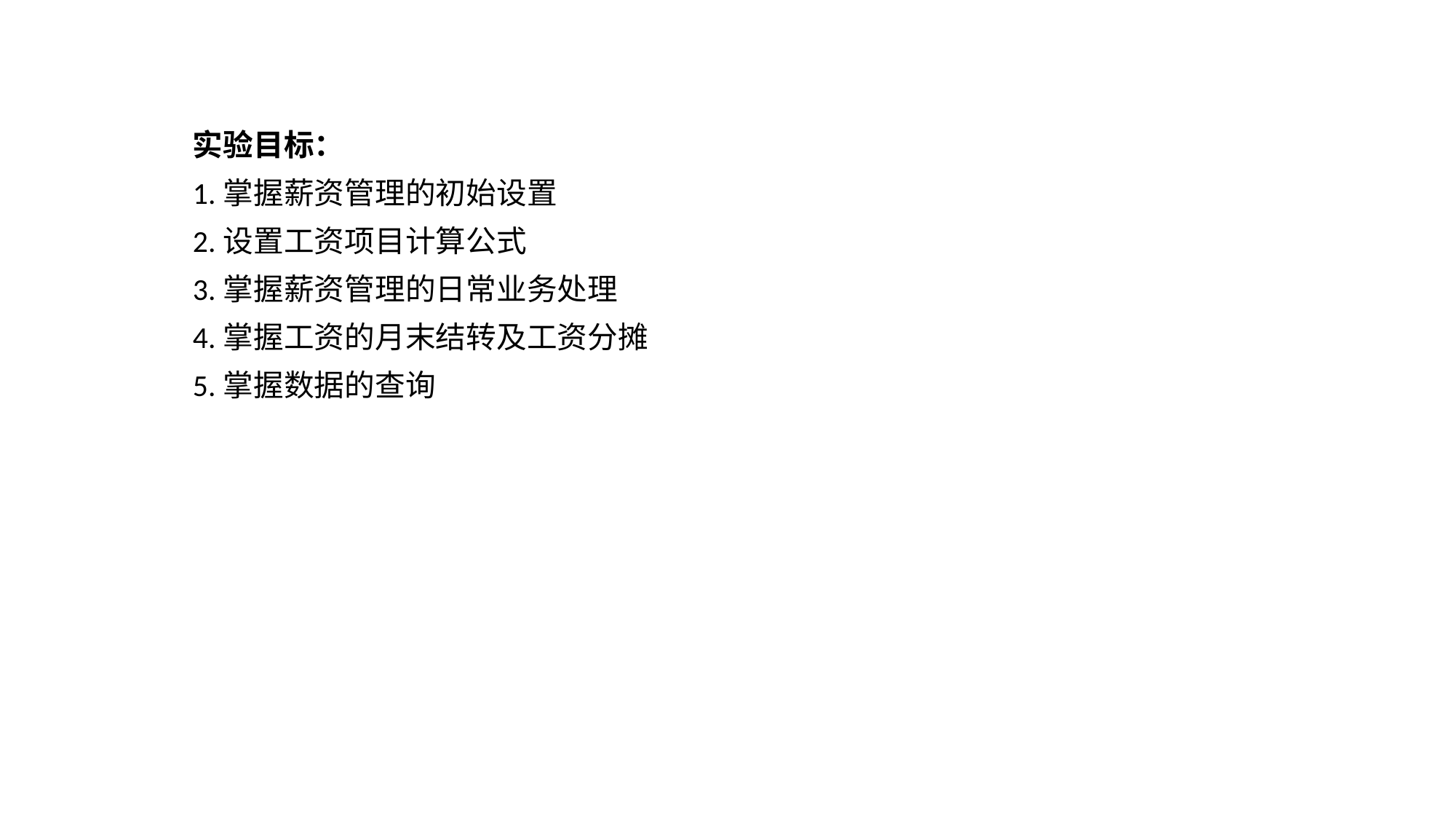

实验目标：
1.掌握薪资管理的初始设置
2.设置工资项目计算公式
3.掌握薪资管理的日常业务处理
4.掌握工资的月末结转及工资分摊
5.掌握数据的查询